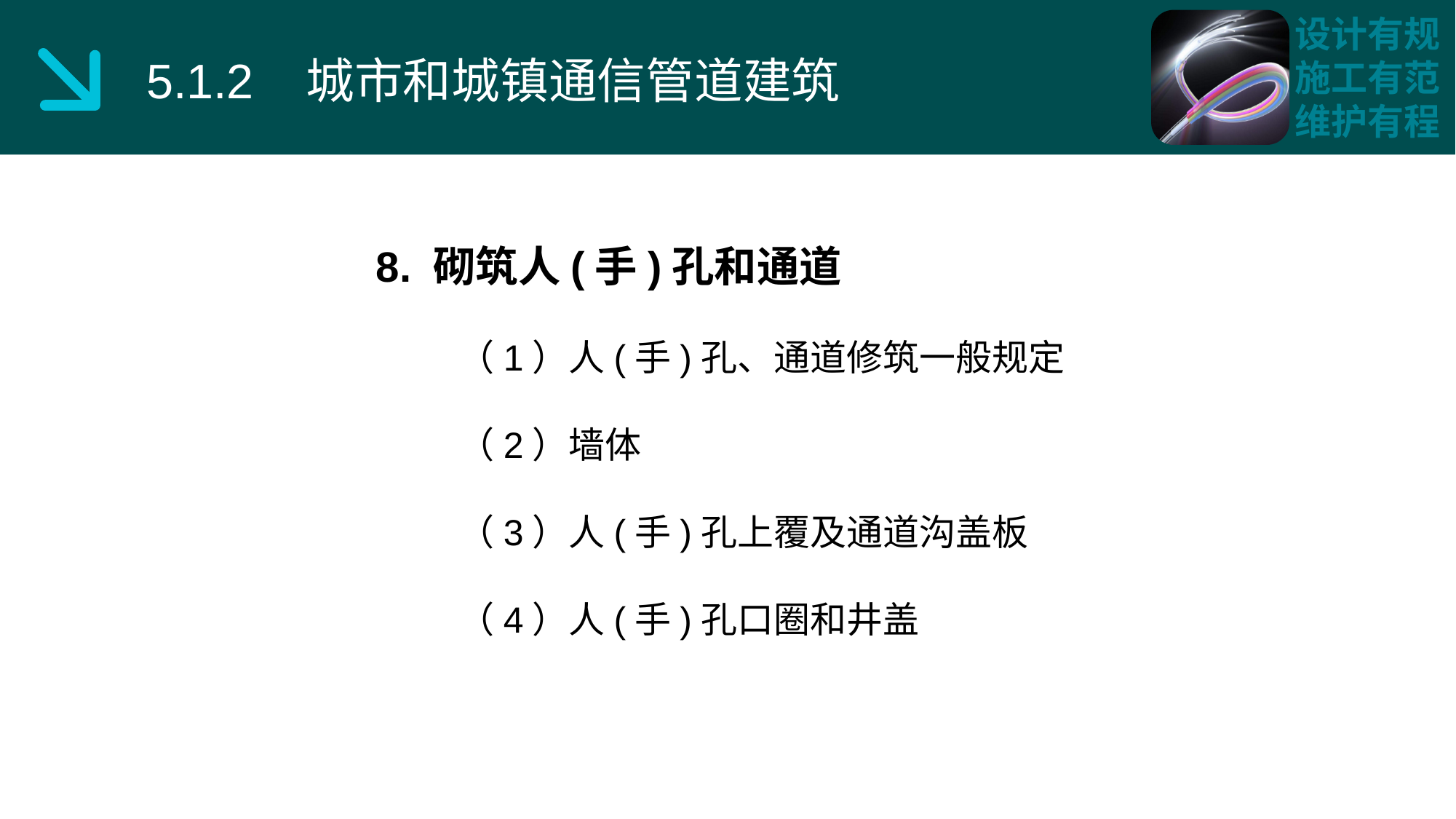

5.1.2   城市和城镇通信管道建筑

8. 砌筑人(手)孔和通道

         （1）人(手)孔、通道修筑一般规定

         （2）墙体

         （3）人(手)孔上覆及通道沟盖板

         （4）人(手)孔口圈和井盖